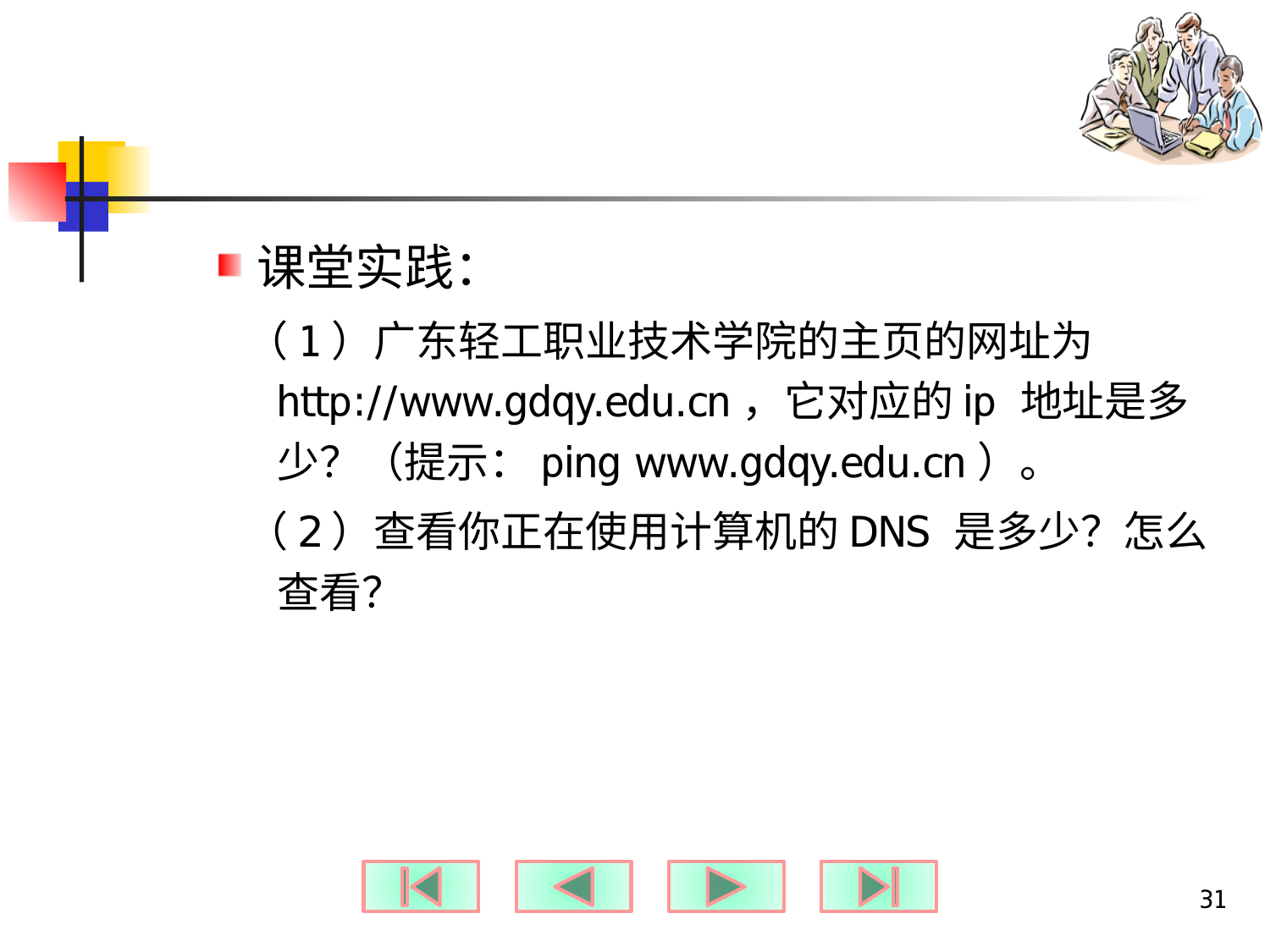

#
课堂实践：
（1）广东轻工职业技术学院的主页的网址为 http://www.gdqy.edu.cn，它对应的ip 地址是多少？（提示：ping www.gdqy.edu.cn）。
（2）查看你正在使用计算机的DNS 是多少？怎么查看？
31